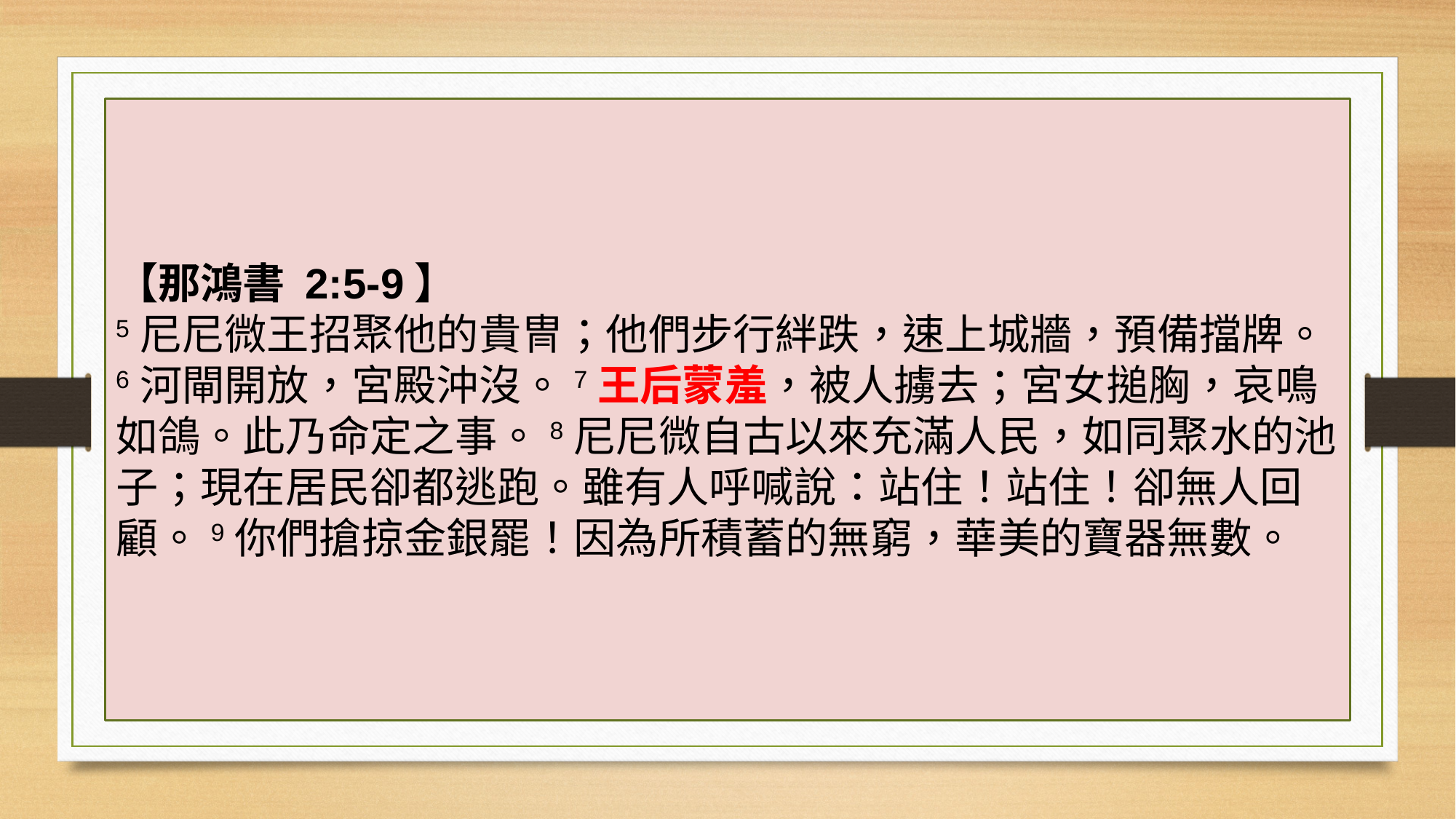

【那鴻書 2:5-9】
5尼尼微王招聚他的貴冑；他們步行絆跌，速上城牆，預備擋牌。6河閘開放，宮殿沖沒。7王后蒙羞，被人擄去；宮女搥胸，哀鳴如鴿。此乃命定之事。8尼尼微自古以來充滿人民，如同聚水的池子；現在居民卻都逃跑。雖有人呼喊說：站住！站住！卻無人回顧。9你們搶掠金銀罷！因為所積蓄的無窮，華美的寶器無數。
#